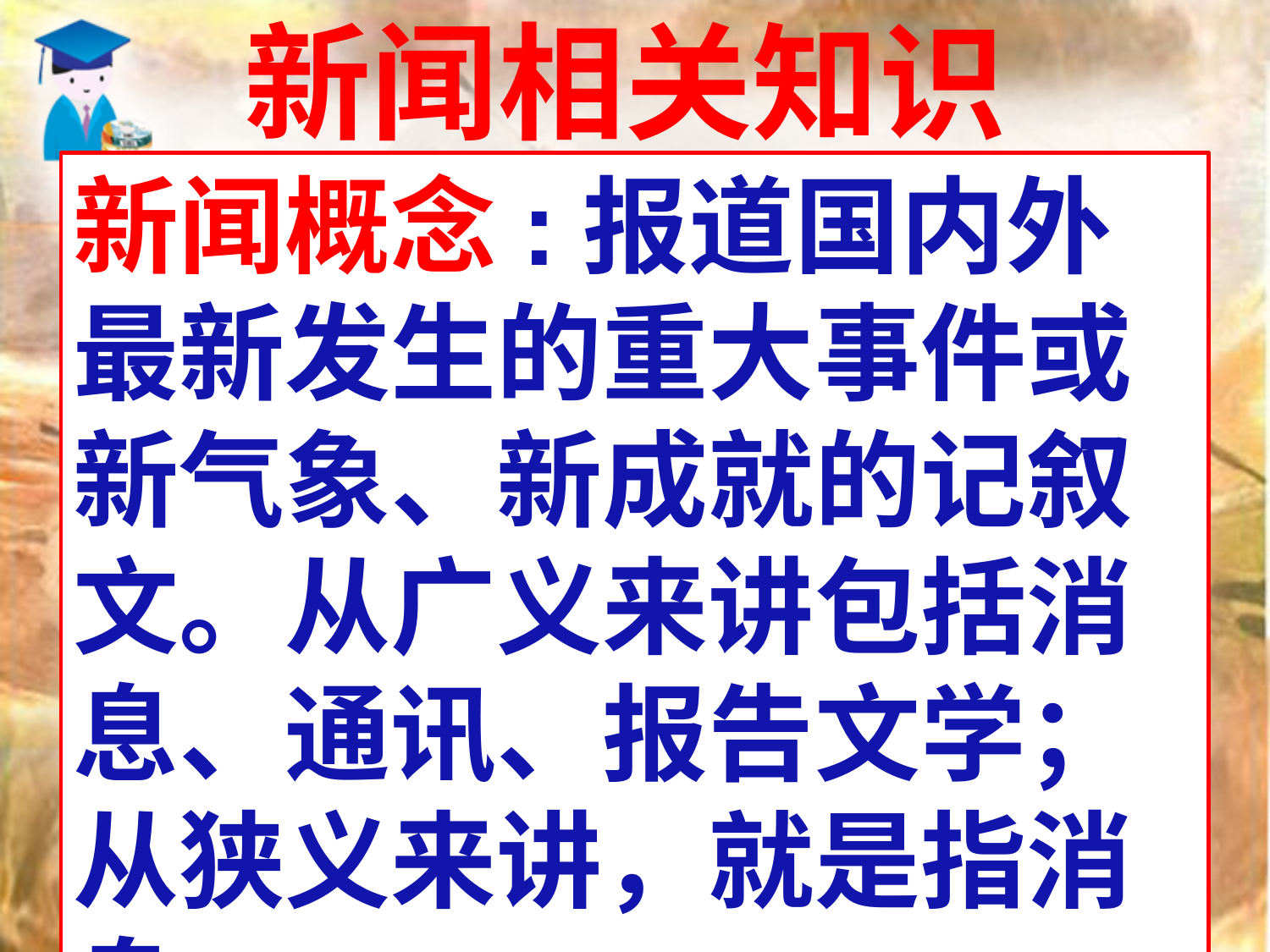

新闻相关知识
新闻概念:报道国内外最新发生的重大事件或新气象、新成就的记叙文。从广义来讲包括消息、通讯、报告文学；从狭义来讲，就是指消息。